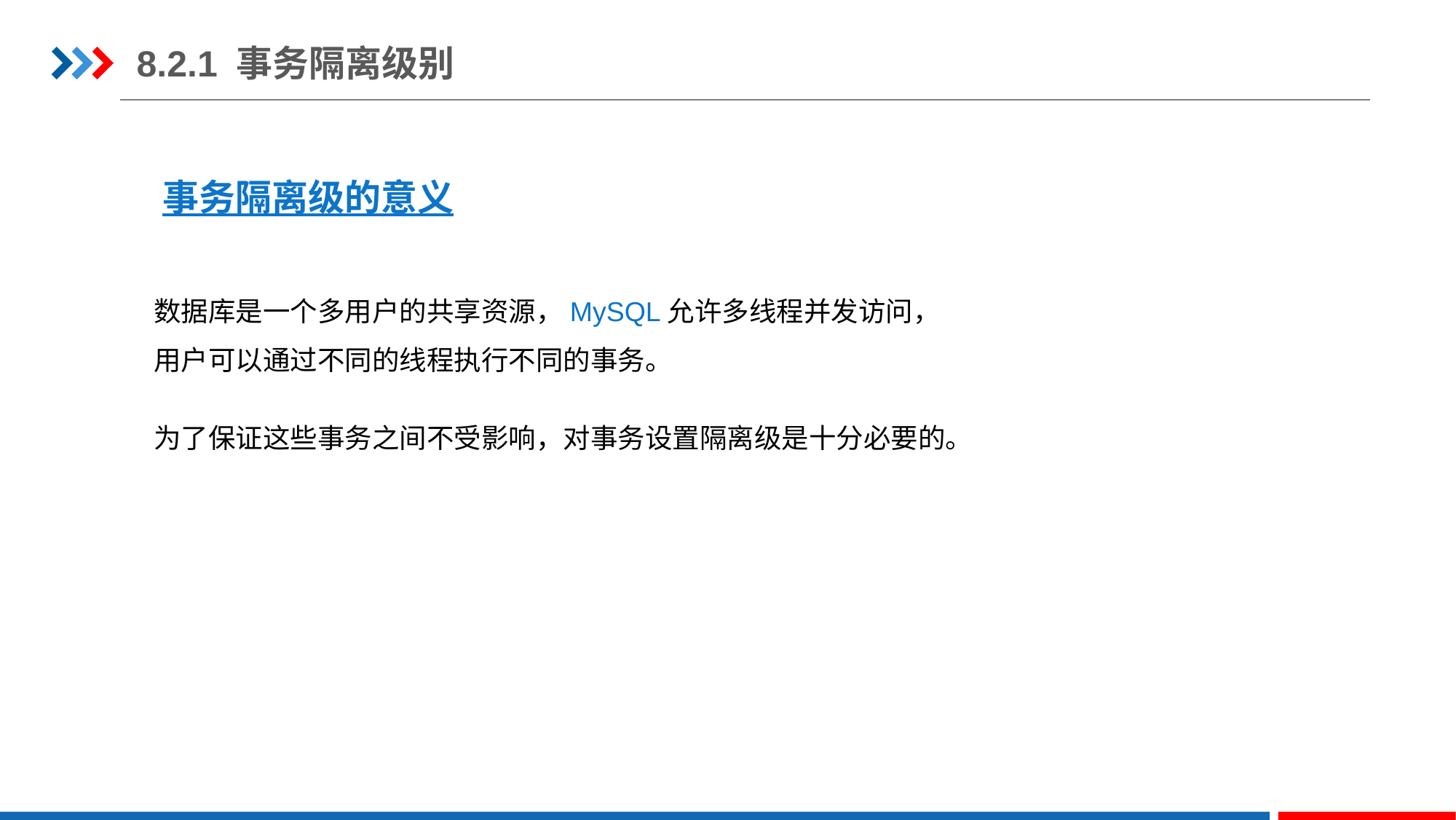

8.2.1 事务隔离级别
事务隔离级的意义
数据库是一个多用户的共享资源，MySQL允许多线程并发访问，
用户可以通过不同的线程执行不同的事务。

为了保证这些事务之间不受影响，对事务设置隔离级是十分必要的。